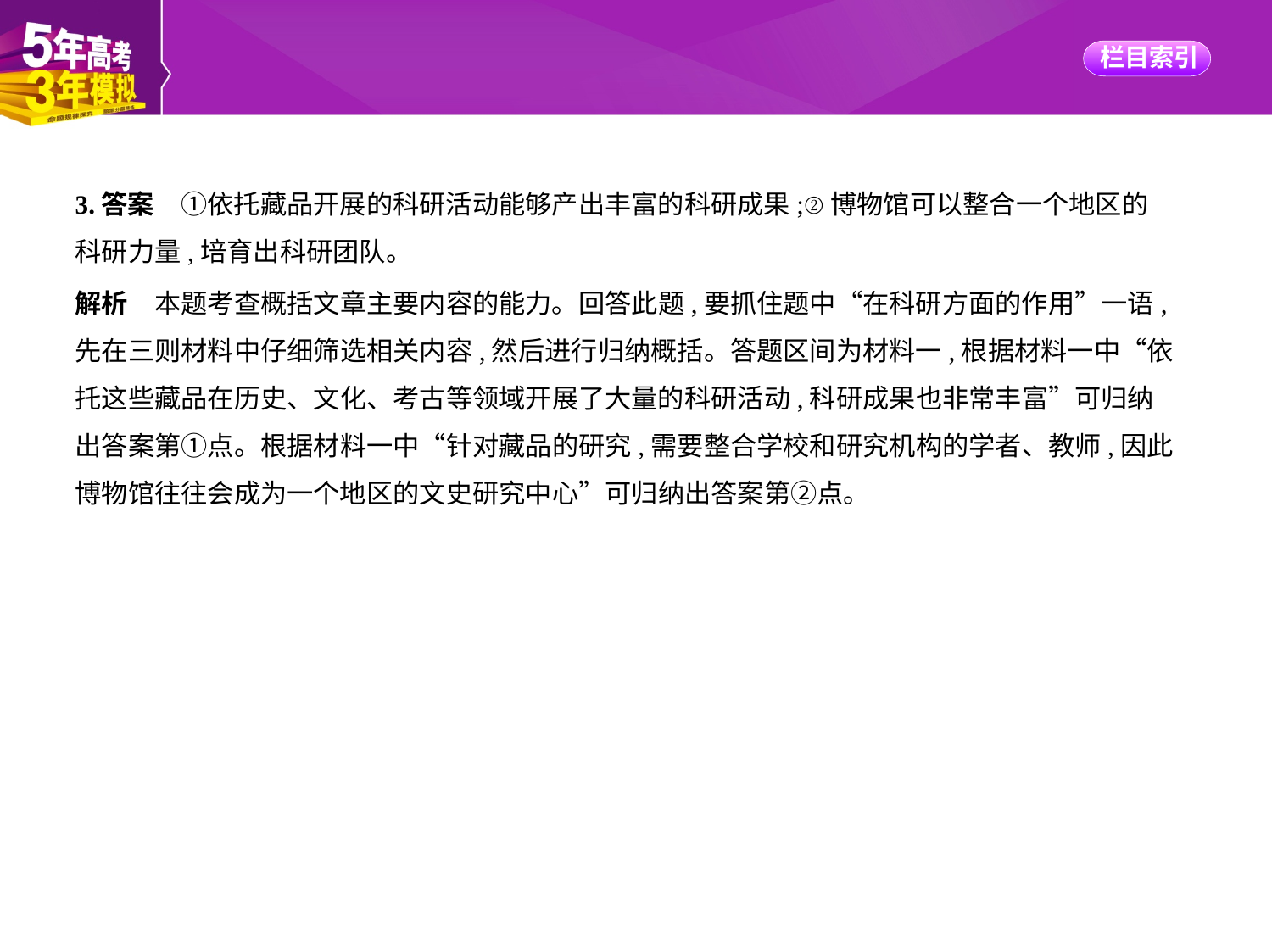

3.答案　①依托藏品开展的科研活动能够产出丰富的科研成果;②博物馆可以整合一个地区的
科研力量,培育出科研团队。
解析　本题考查概括文章主要内容的能力。回答此题,要抓住题中“在科研方面的作用”一语,
先在三则材料中仔细筛选相关内容,然后进行归纳概括。答题区间为材料一,根据材料一中“依
托这些藏品在历史、文化、考古等领域开展了大量的科研活动,科研成果也非常丰富”可归纳
出答案第①点。根据材料一中“针对藏品的研究,需要整合学校和研究机构的学者、教师,因此
博物馆往往会成为一个地区的文史研究中心”可归纳出答案第②点。